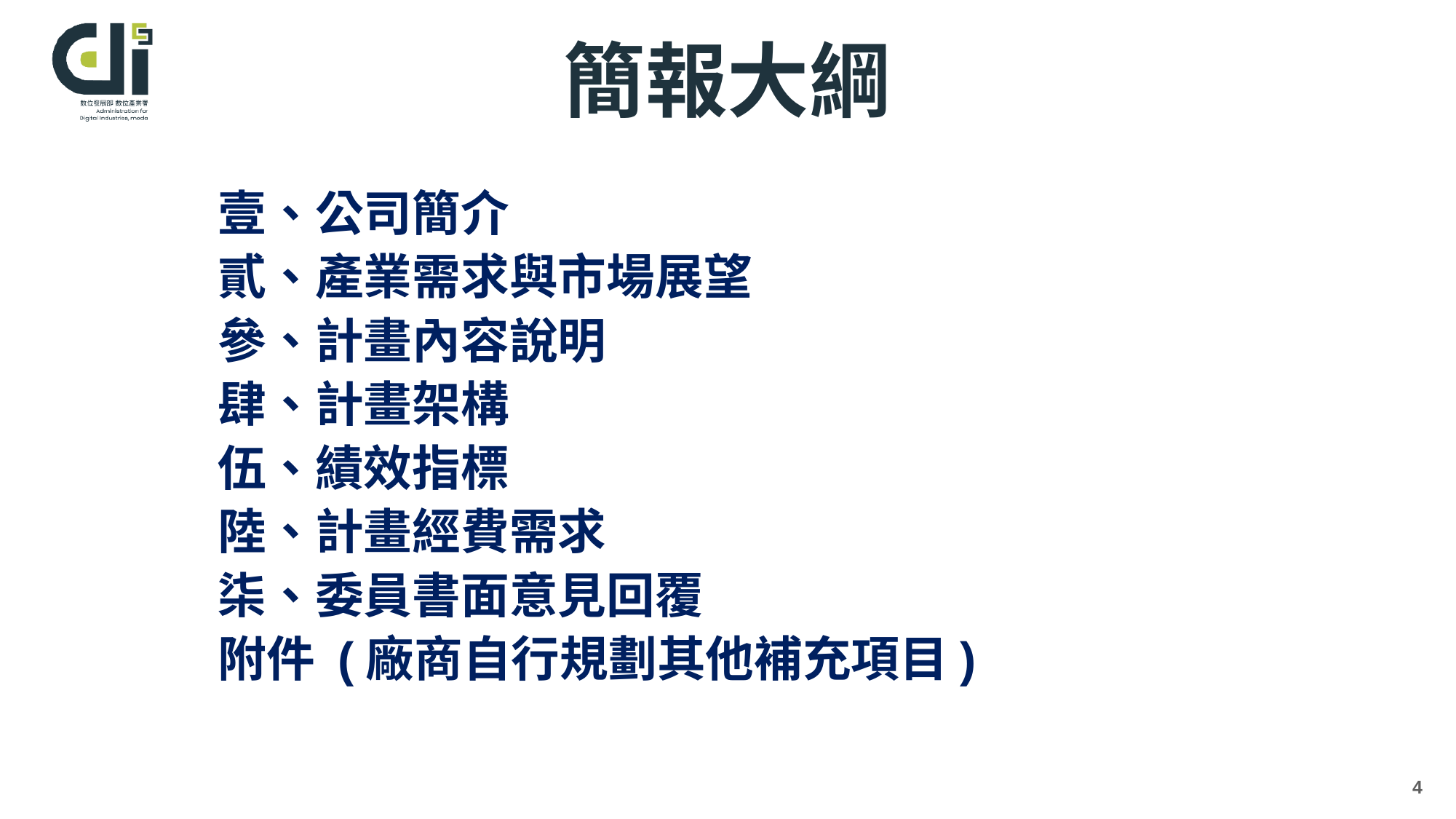

簡報大綱
壹、公司簡介
貳、產業需求與市場展望
參、計畫內容說明
肆、計畫架構
伍、績效指標
陸、計畫經費需求
柒、委員書面意見回覆
附件 (廠商自行規劃其他補充項目)
4